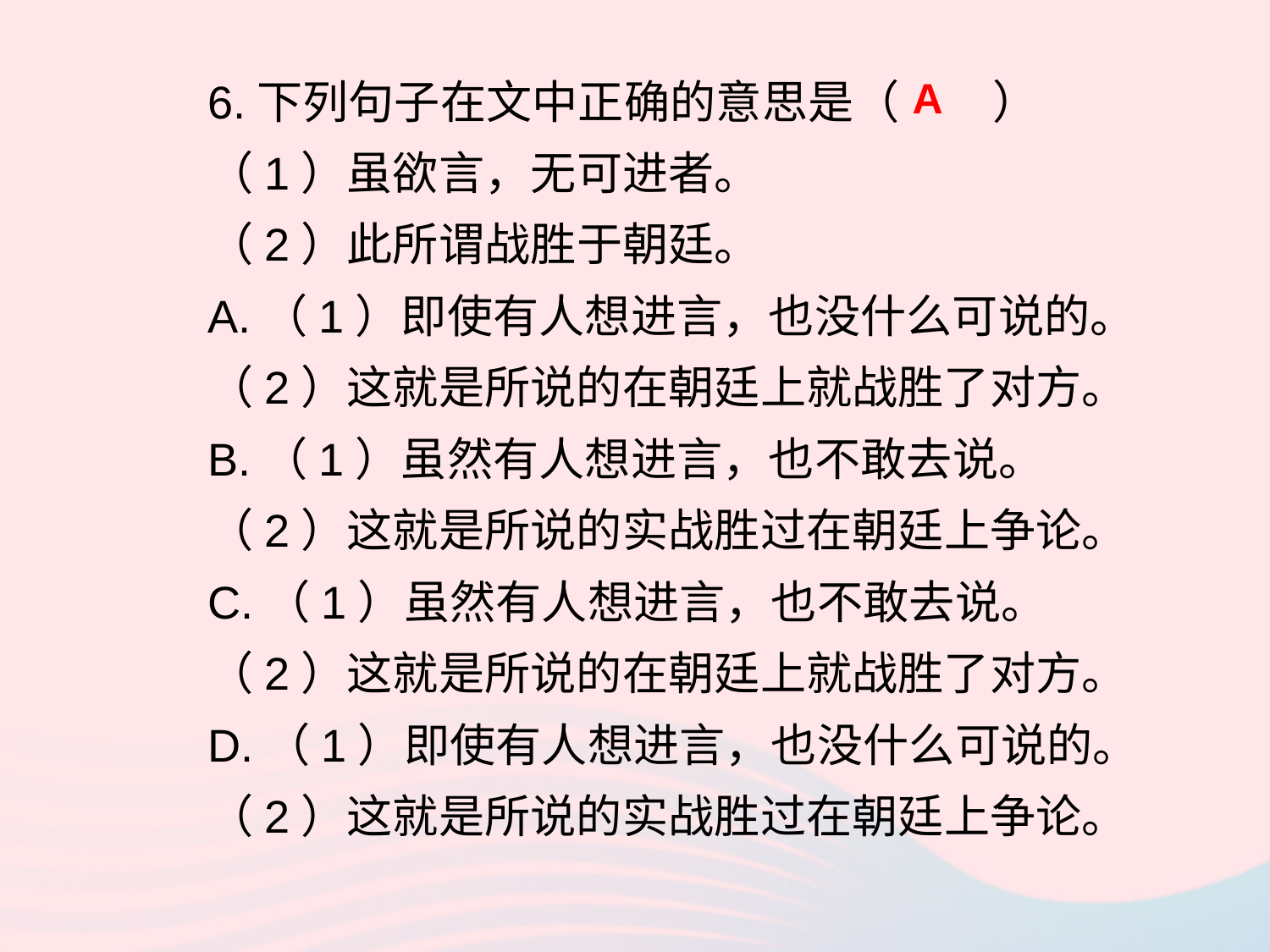

6.下列句子在文中正确的意思是（         ）
（1）虽欲言，无可进者。
（2）此所谓战胜于朝廷。
A.（1）即使有人想进言，也没什么可说的。（2）这就是所说的在朝廷上就战胜了对方。
B.（1）虽然有人想进言，也不敢去说。
（2）这就是所说的实战胜过在朝廷上争论。
C.（1）虽然有人想进言，也不敢去说。
（2）这就是所说的在朝廷上就战胜了对方。
D.（1）即使有人想进言，也没什么可说的。（2）这就是所说的实战胜过在朝廷上争论。
A